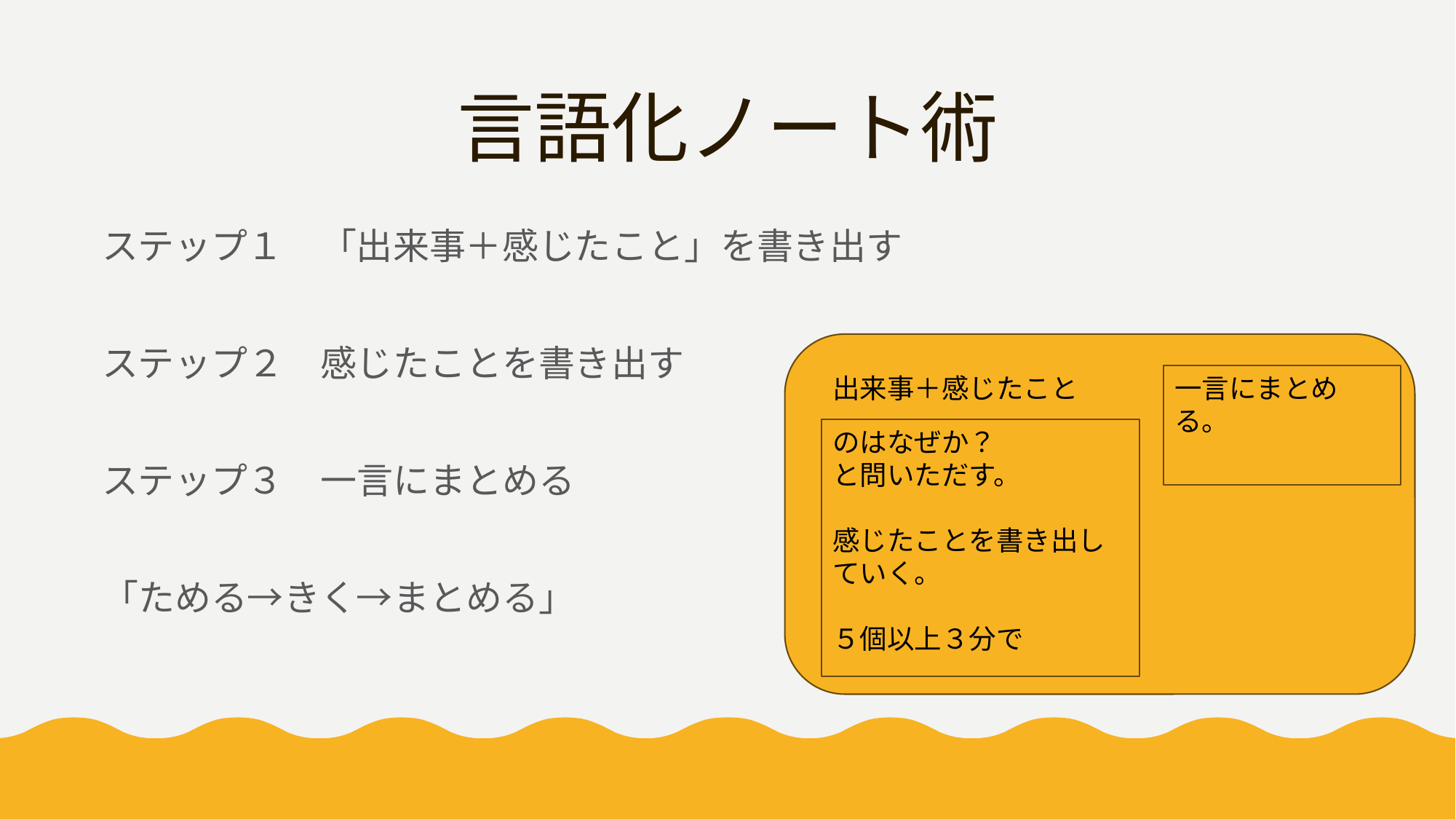

# 言語化ノート術
ステップ１　「出来事＋感じたこと」を書き出す

ステップ２　感じたことを書き出す

ステップ３　一言にまとめる

「ためる→きく→まとめる」

出来事＋感じたこと

一言にまとめる。

のはなぜか？
と問いただす。

感じたことを書き出していく。

５個以上３分で